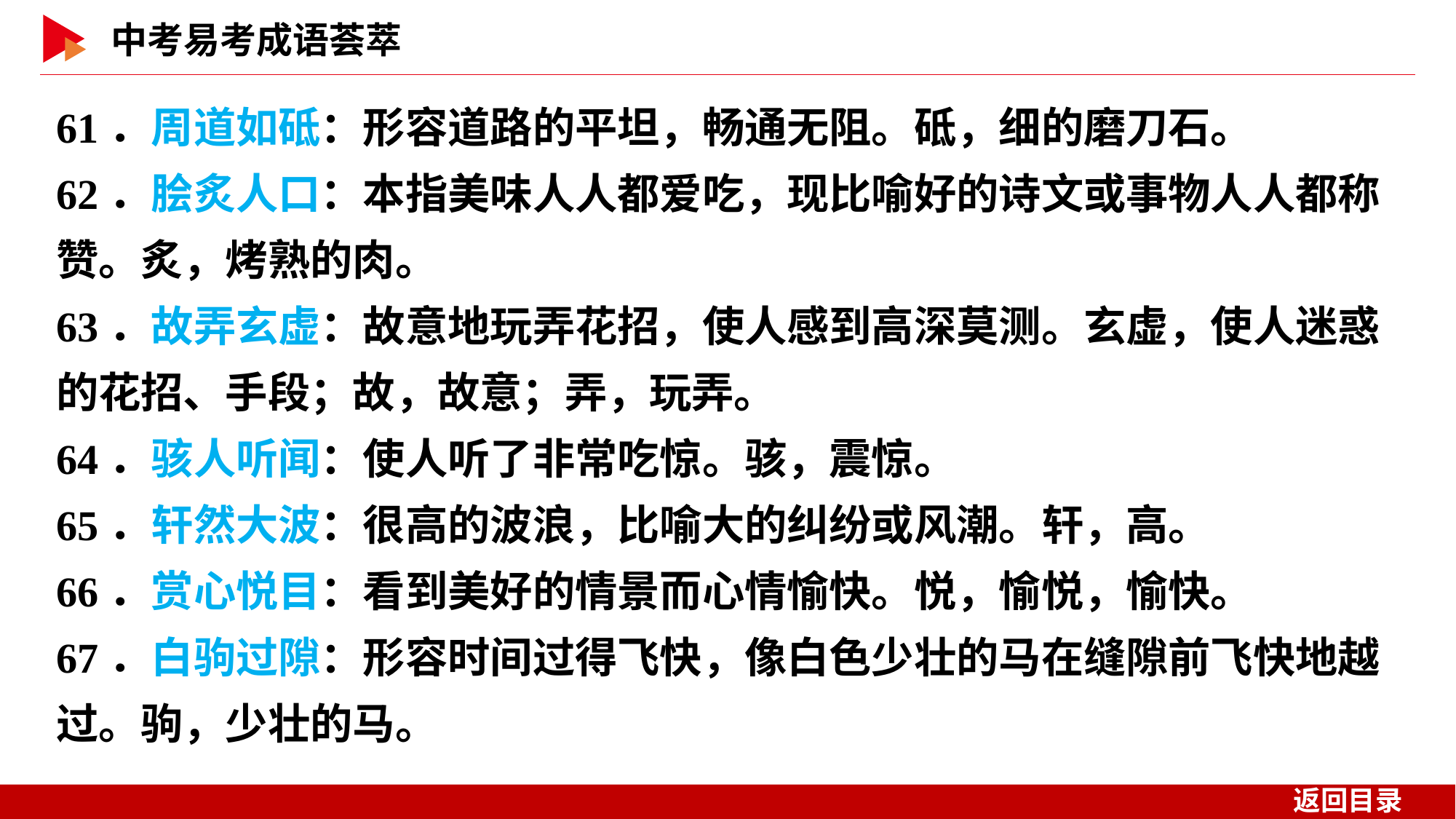

61．周道如砥：形容道路的平坦，畅通无阻。砥，细的磨刀石。
62．脍炙人口：本指美味人人都爱吃，现比喻好的诗文或事物人人都称赞。炙，烤熟的肉。
63．故弄玄虚：故意地玩弄花招，使人感到高深莫测。玄虚，使人迷惑的花招、手段；故，故意；弄，玩弄。
64．骇人听闻：使人听了非常吃惊。骇，震惊。
65．轩然大波：很高的波浪，比喻大的纠纷或风潮。轩，高。
66．赏心悦目：看到美好的情景而心情愉快。悦，愉悦，愉快。
67．白驹过隙：形容时间过得飞快，像白色少壮的马在缝隙前飞快地越过。驹，少壮的马。